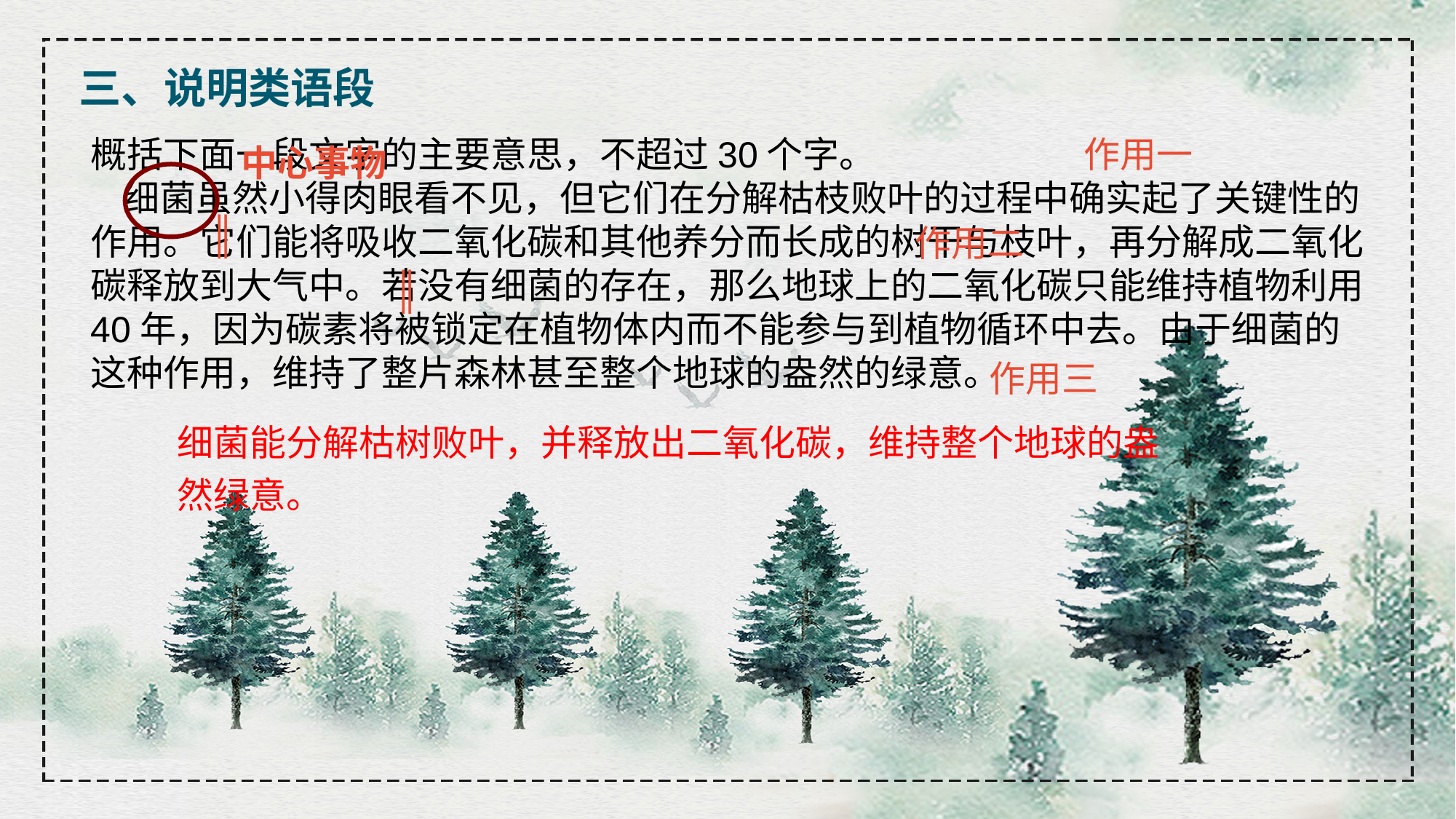

三、说明类语段
作用一
概括下面一段文字的主要意思，不超过30个字。
    细菌虽然小得肉眼看不见，但它们在分解枯枝败叶的过程中确实起了关键性的作用。它们能将吸收二氧化碳和其他养分而长成的树干与枝叶，再分解成二氧化碳释放到大气中。若没有细菌的存在，那么地球上的二氧化碳只能维持植物利用40年，因为碳素将被锁定在植物体内而不能参与到植物循环中去。由于细菌的这种作用，维持了整片森林甚至整个地球的盎然的绿意。
中心事物

║
作用二
║
作用三
细菌能分解枯树败叶，并释放出二氧化碳，维持整个地球的盎然绿意。